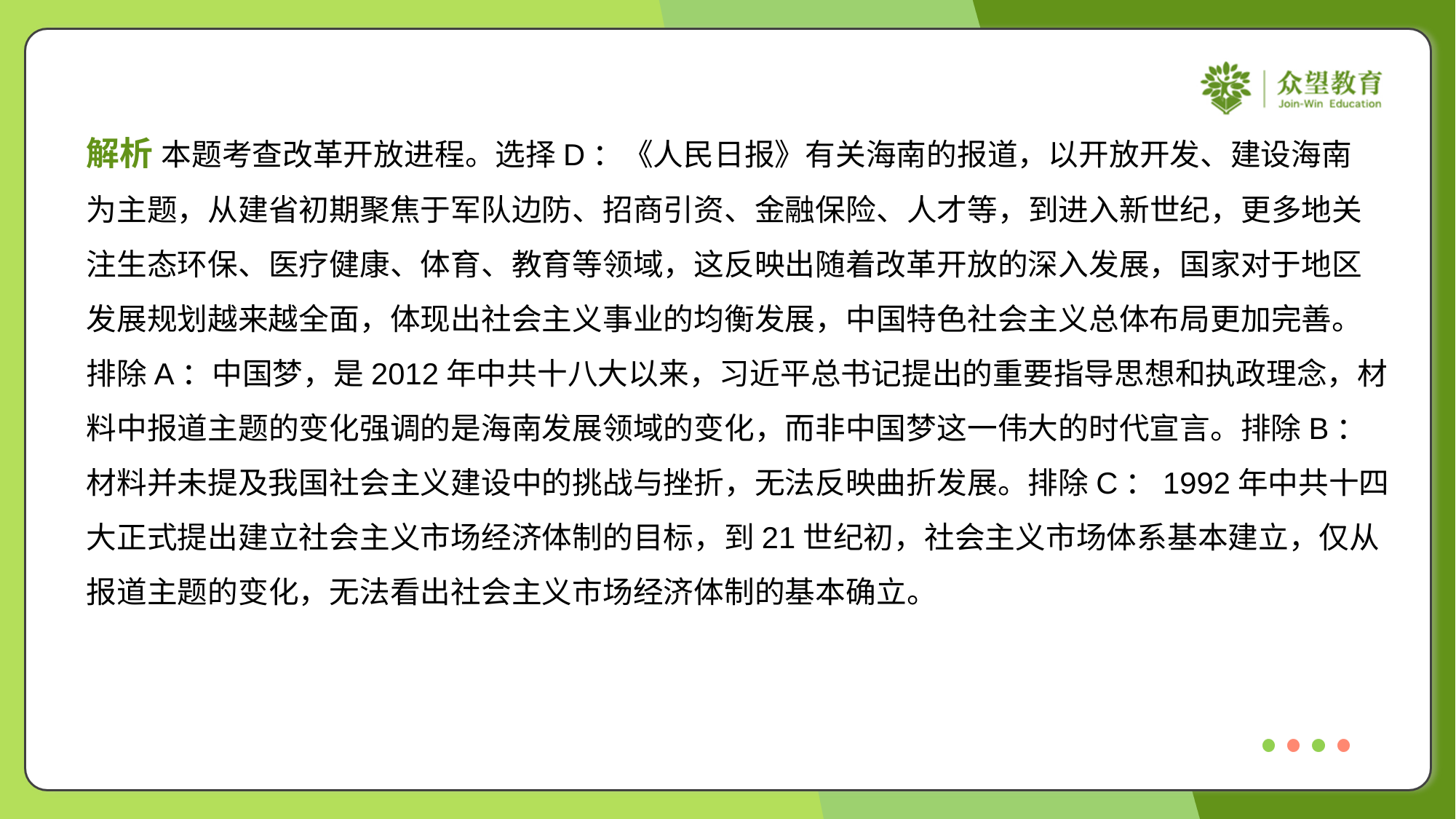

解析 本题考查改革开放进程。选择D：《人民日报》有关海南的报道，以开放开发、建设海南
为主题，从建省初期聚焦于军队边防、招商引资、金融保险、人才等，到进入新世纪，更多地关
注生态环保、医疗健康、体育、教育等领域，这反映出随着改革开放的深入发展，国家对于地区
发展规划越来越全面，体现出社会主义事业的均衡发展，中国特色社会主义总体布局更加完善。
排除A：中国梦，是2012年中共十八大以来，习近平总书记提出的重要指导思想和执政理念，材
料中报道主题的变化强调的是海南发展领域的变化，而非中国梦这一伟大的时代宣言。排除B：
材料并未提及我国社会主义建设中的挑战与挫折，无法反映曲折发展。排除C：1992年中共十四
大正式提出建立社会主义市场经济体制的目标，到21世纪初，社会主义市场体系基本建立，仅从
报道主题的变化，无法看出社会主义市场经济体制的基本确立。